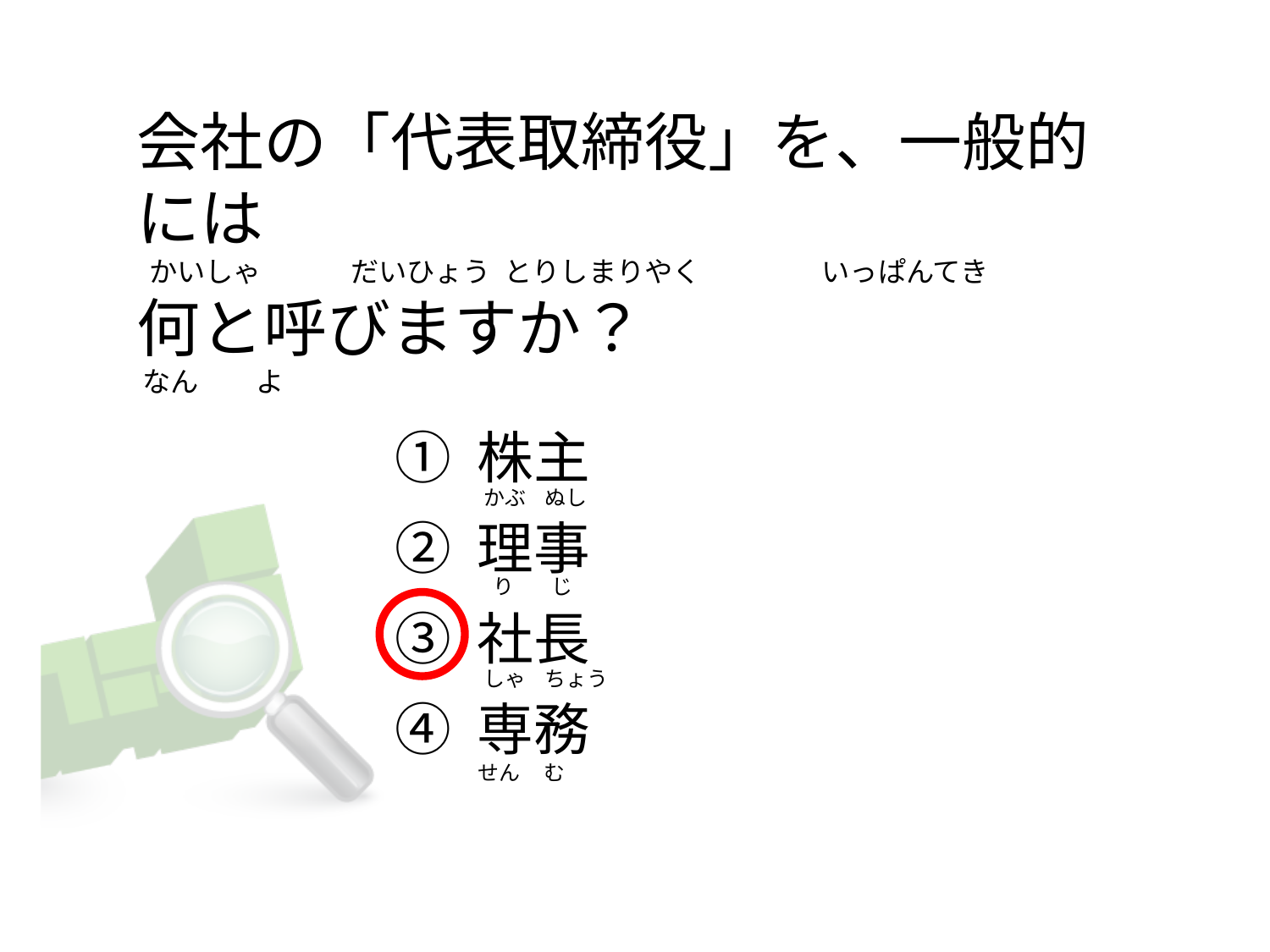

# 会社の「代表取締役」を、一般的には   かいしゃ              だいひょう  とりしまりやく                   いっぱんてき 何と呼びますか？      なん         よ
① 株主
② 理事
③ 社長
④ 専務
 かぶ    ぬし
   り        じ

 しゃ    ちょう
せん     む